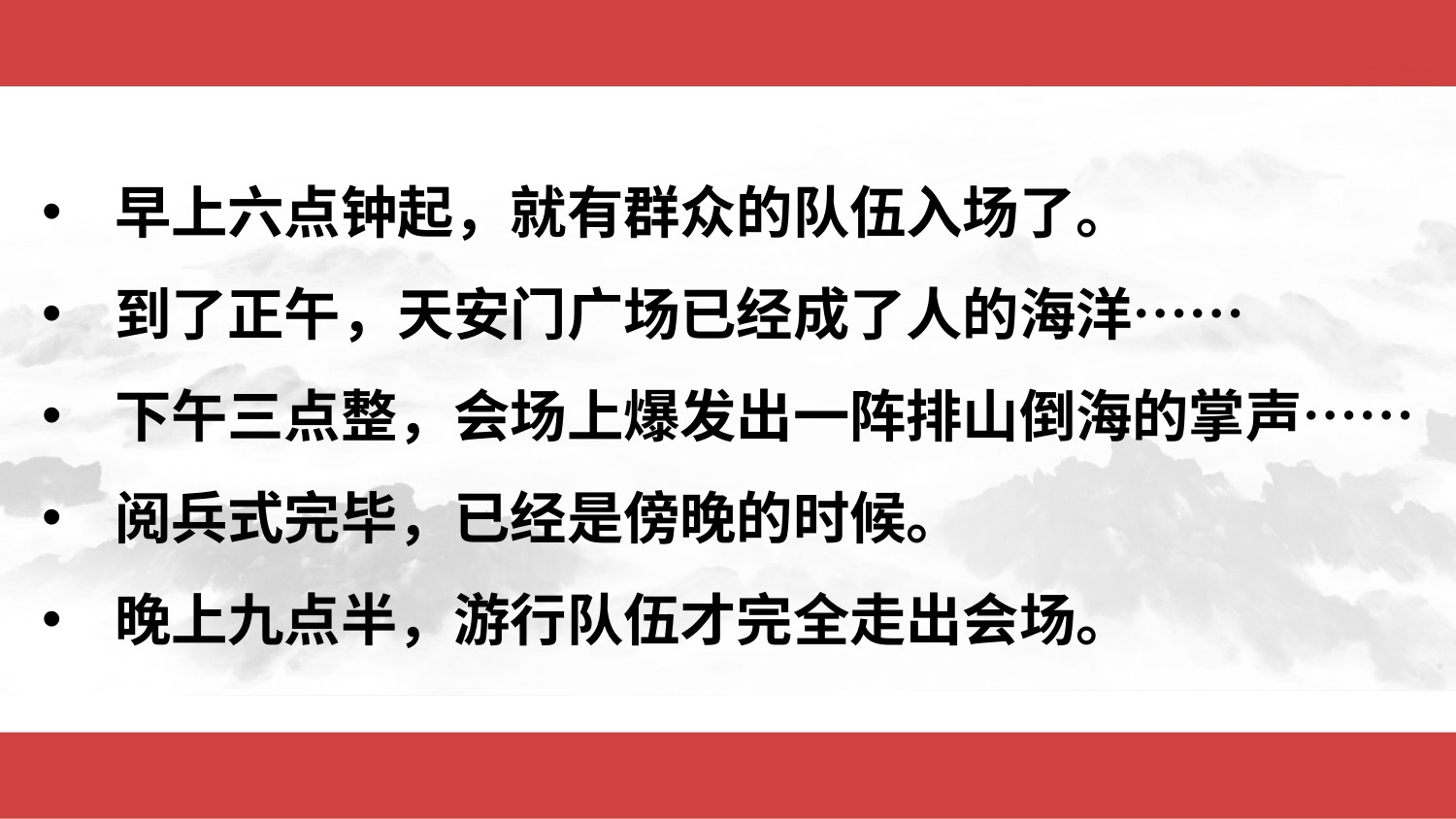

早上六点钟起，就有群众的队伍入场了。
到了正午，天安门广场已经成了人的海洋……
下午三点整，会场上爆发出一阵排山倒海的掌声……
阅兵式完毕，已经是傍晚的时候。
晚上九点半，游行队伍才完全走出会场。